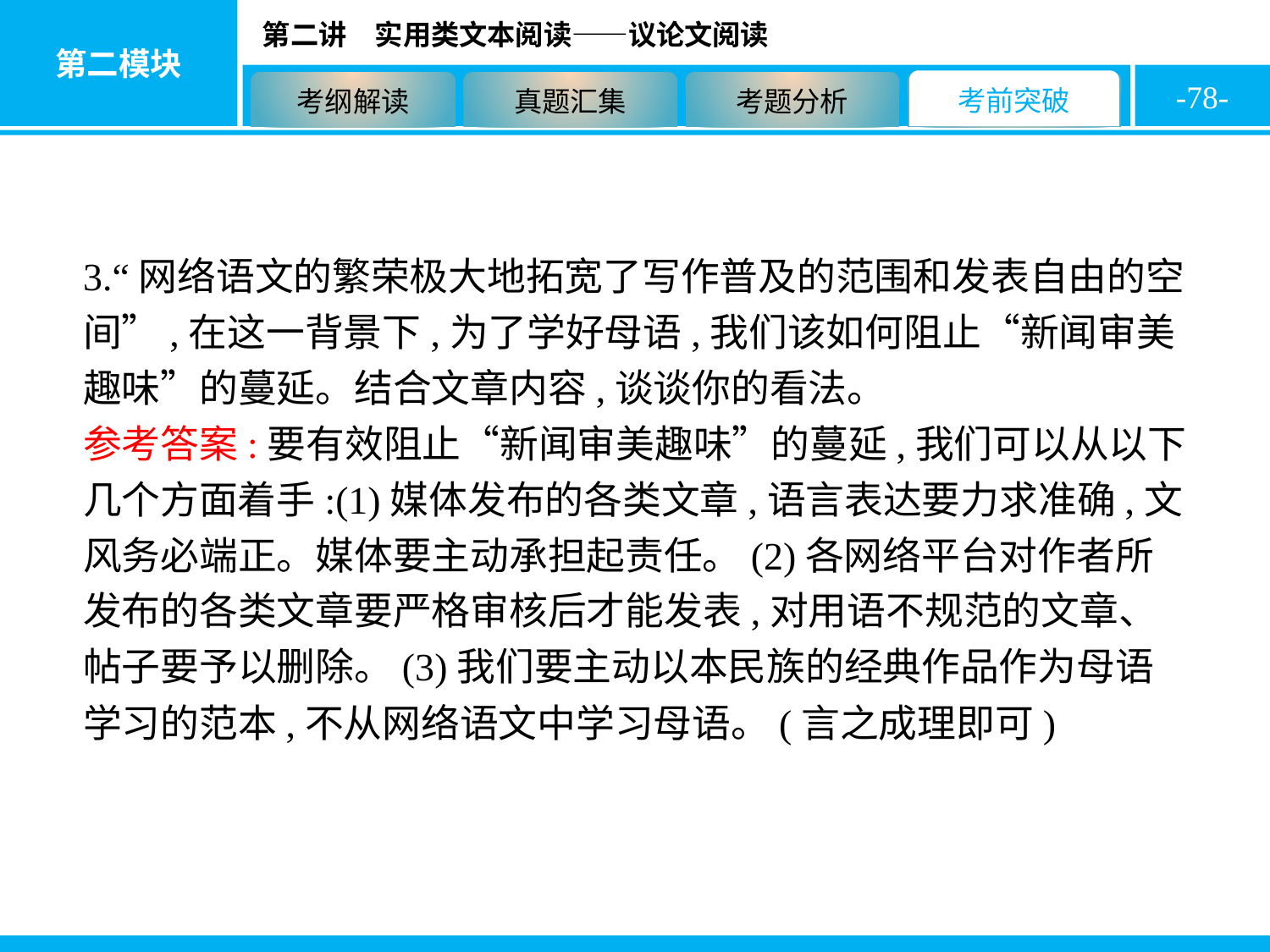

-78-
3.“网络语文的繁荣极大地拓宽了写作普及的范围和发表自由的空间”,在这一背景下,为了学好母语,我们该如何阻止“新闻审美趣味”的蔓延。结合文章内容,谈谈你的看法。
参考答案:要有效阻止“新闻审美趣味”的蔓延,我们可以从以下几个方面着手:(1)媒体发布的各类文章,语言表达要力求准确,文风务必端正。媒体要主动承担起责任。(2)各网络平台对作者所发布的各类文章要严格审核后才能发表,对用语不规范的文章、帖子要予以删除。(3)我们要主动以本民族的经典作品作为母语学习的范本,不从网络语文中学习母语。(言之成理即可)